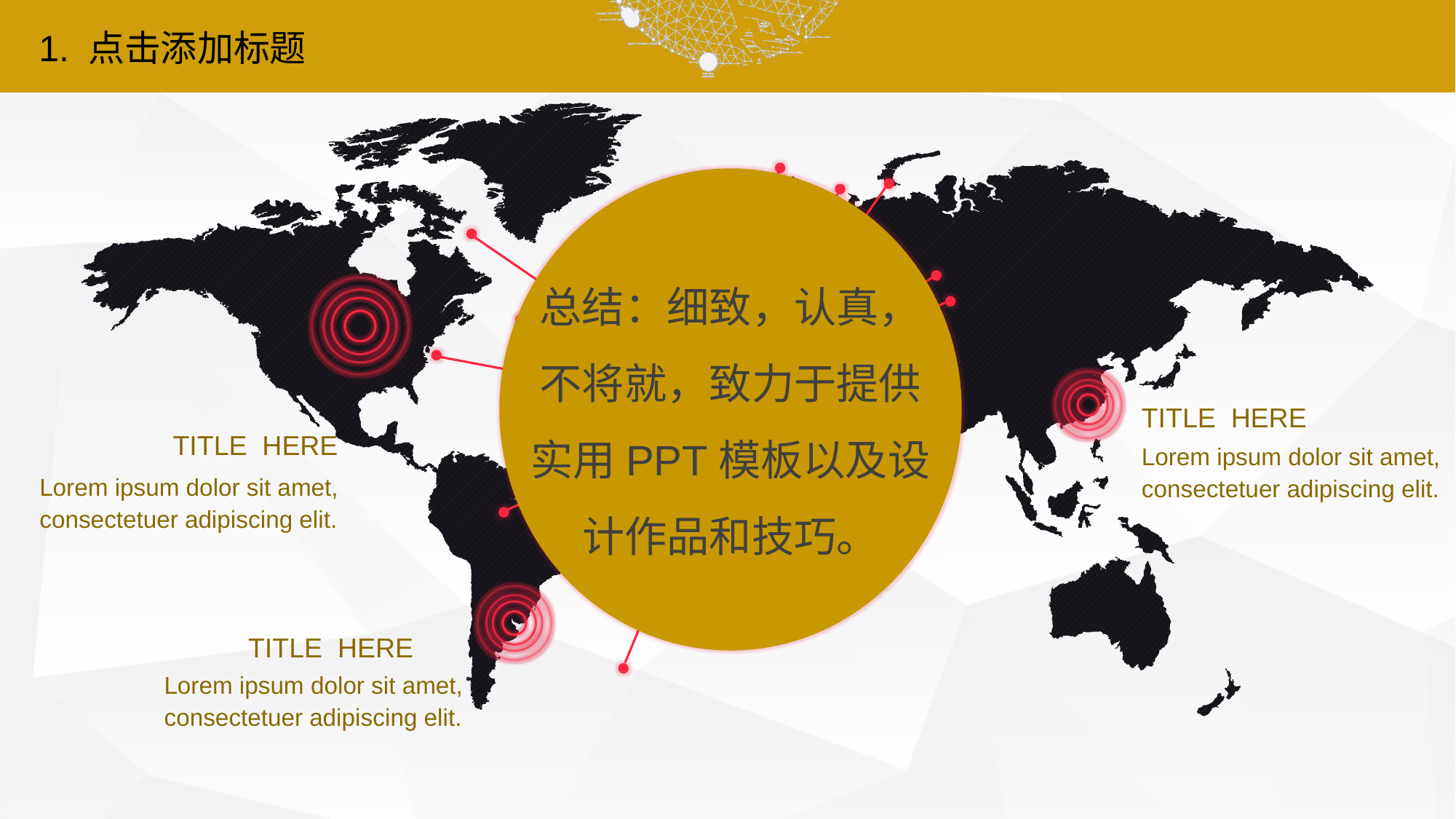

1. 点击添加标题

总结：细致，认真，不将就，致力于提供实用PPT模板以及设计作品和技巧。

TITLE  HERE
Lorem ipsum dolor sit amet, consectetuer adipiscing elit.

TITLE  HERE
Lorem ipsum dolor sit amet, consectetuer adipiscing elit.

TITLE  HERE
Lorem ipsum dolor sit amet, consectetuer adipiscing elit.